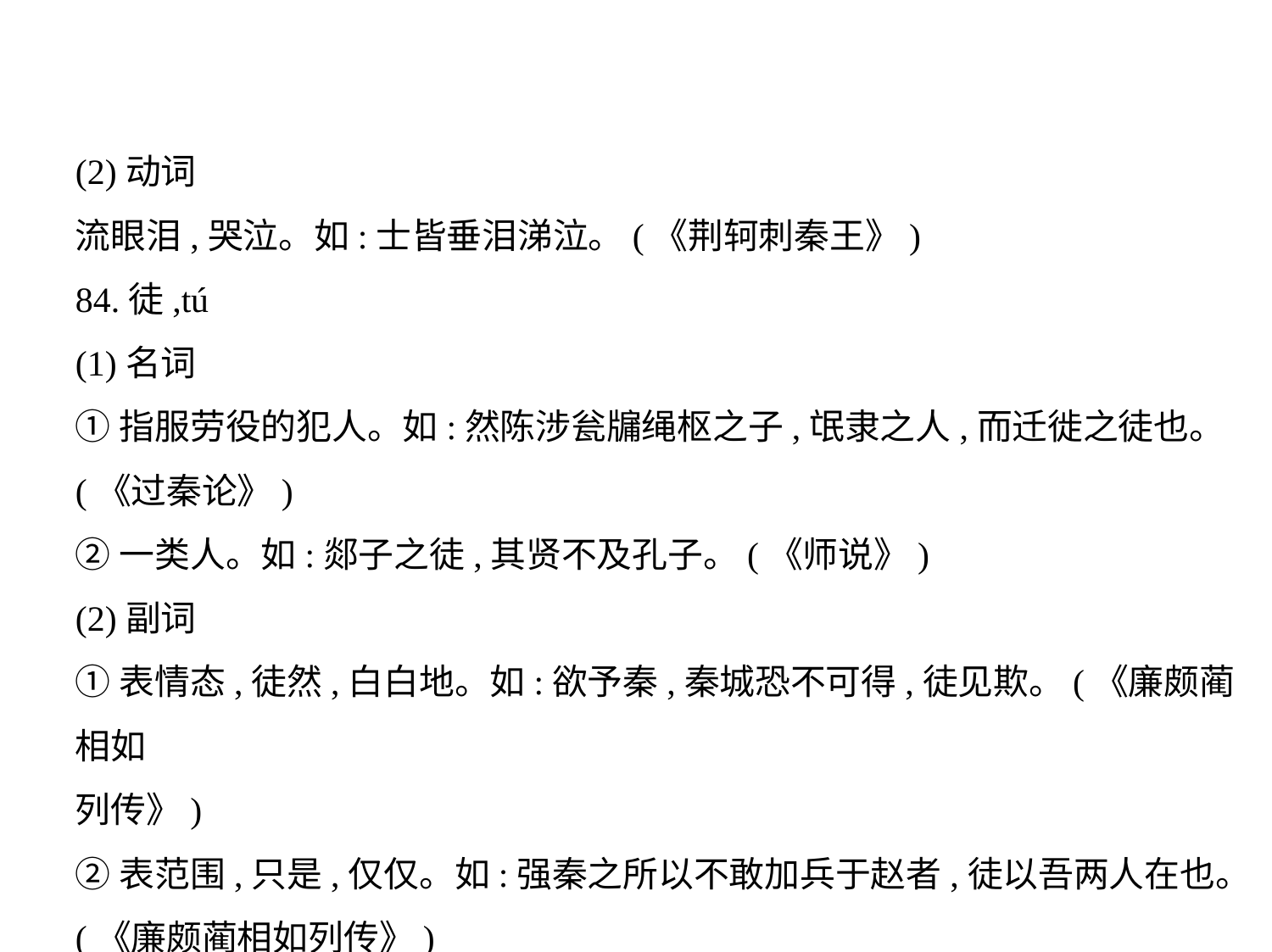

(2)动词
流眼泪,哭泣。如:士皆垂泪涕泣。(《荆轲刺秦王》)
84.徒,tú
(1)名词
①指服劳役的犯人。如:然陈涉瓮牖绳枢之子,氓隶之人,而迁徙之徒也。
(《过秦论》)
②一类人。如:郯子之徒,其贤不及孔子。(《师说》)
(2)副词
①表情态,徒然,白白地。如:欲予秦,秦城恐不可得,徒见欺。(《廉颇蔺相如
列传》)
②表范围,只是,仅仅。如:强秦之所以不敢加兵于赵者,徒以吾两人在也。
(《廉颇蔺相如列传》)